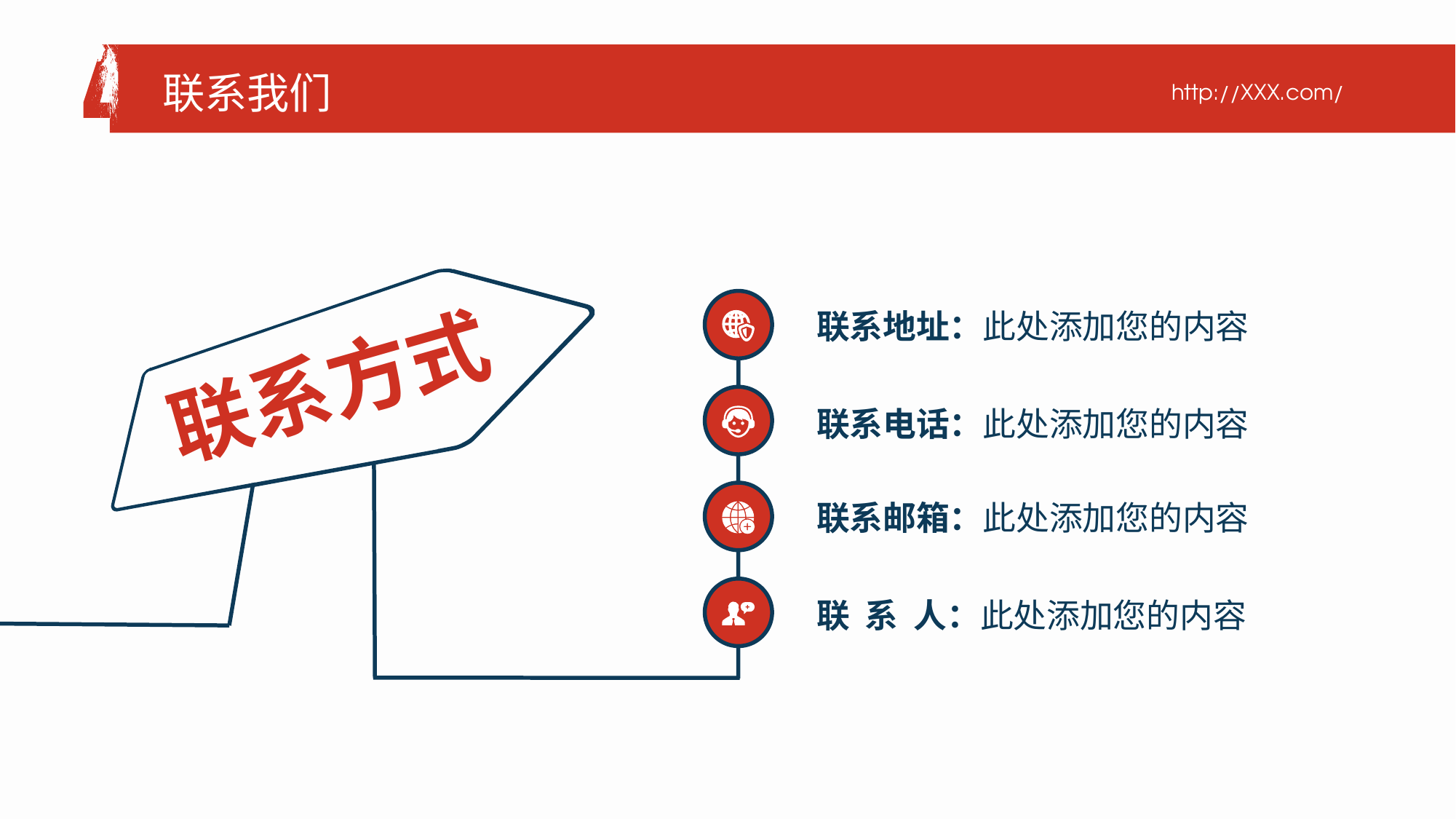

联系我们
http://XXX.com/

联系地址：此处添加您的内容

联系方式

联系电话：此处添加您的内容

联系邮箱：此处添加您的内容

联  系  人：此处添加您的内容